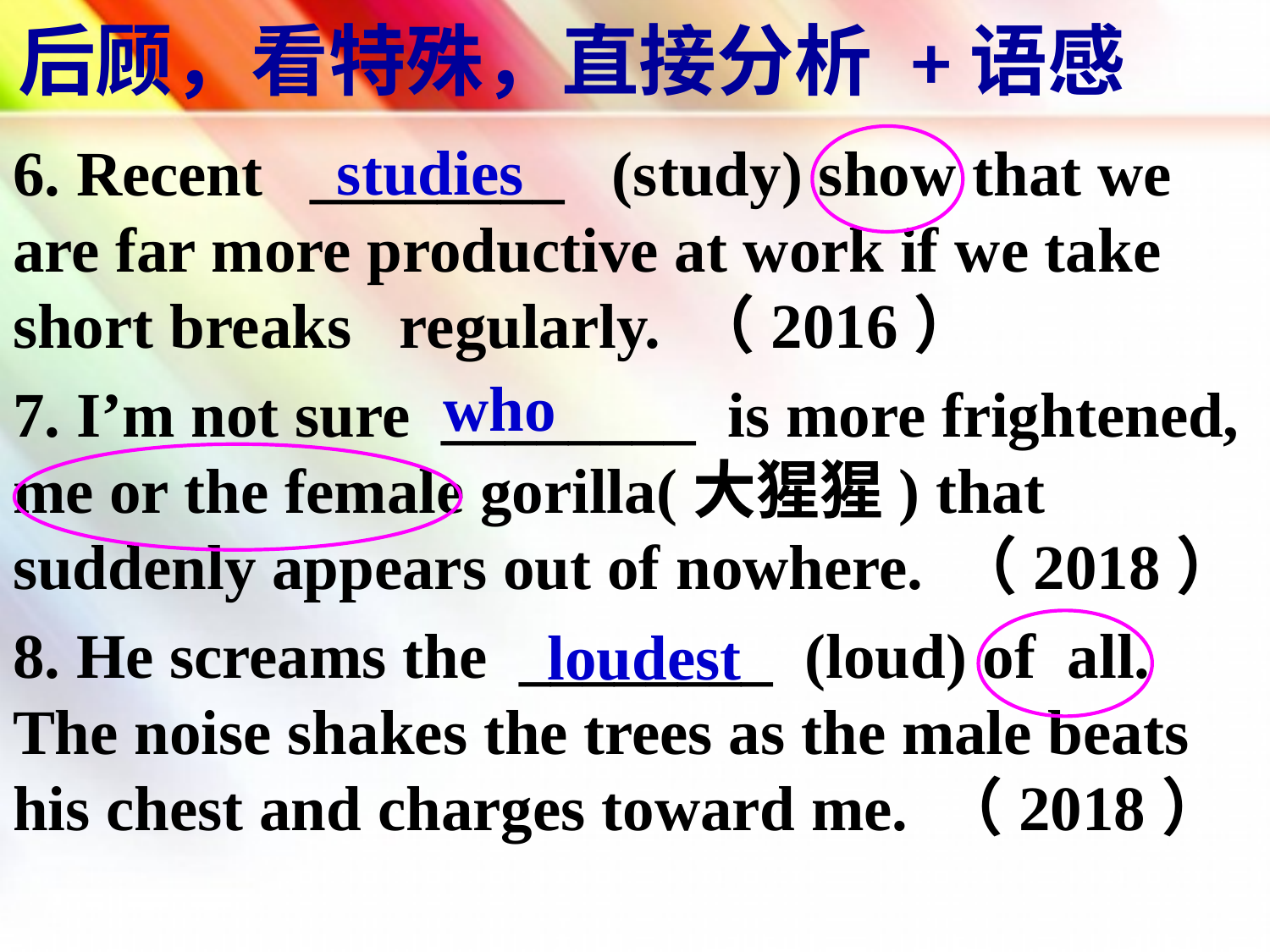

# 后顾，看特殊，直接分析 +语感
studies
6. Recent   ________   (study) show that we are far more productive at work if we take short breaks   regularly. （2016）
7. I’m not sure  ________  is more frightened, me or the female gorilla(大猩猩) that suddenly appears out of nowhere. （2018）
8. He screams the  ________  (loud) of  all. The noise shakes the trees as the male beats his chest and charges toward me. （2018）

who

loudest